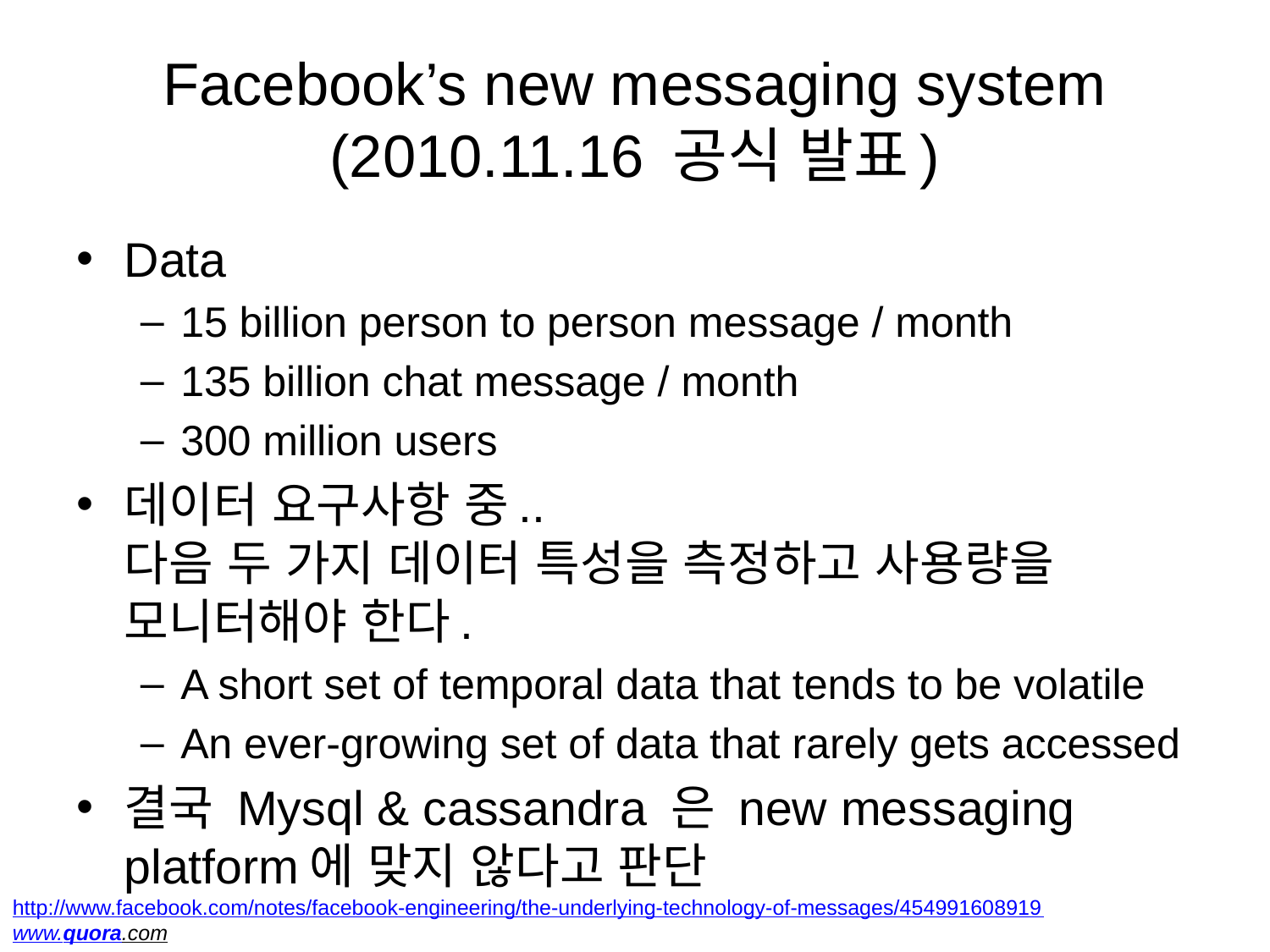

# Facebook’s new messaging system (2010.11.16 공식 발표)
Data
15 billion person to person message / month
135 billion chat message / month
300 million users
데이터 요구사항 중..
다음 두 가지 데이터 특성을 측정하고 사용량을 모니터해야 한다.
A short set of temporal data that tends to be volatile
An ever-growing set of data that rarely gets accessed
결국 Mysql & cassandra 은 new messaging platform에 맞지 않다고 판단

http://www.facebook.com/notes/facebook-engineering/the-underlying-technology-of-messages/454991608919
www.quora.com